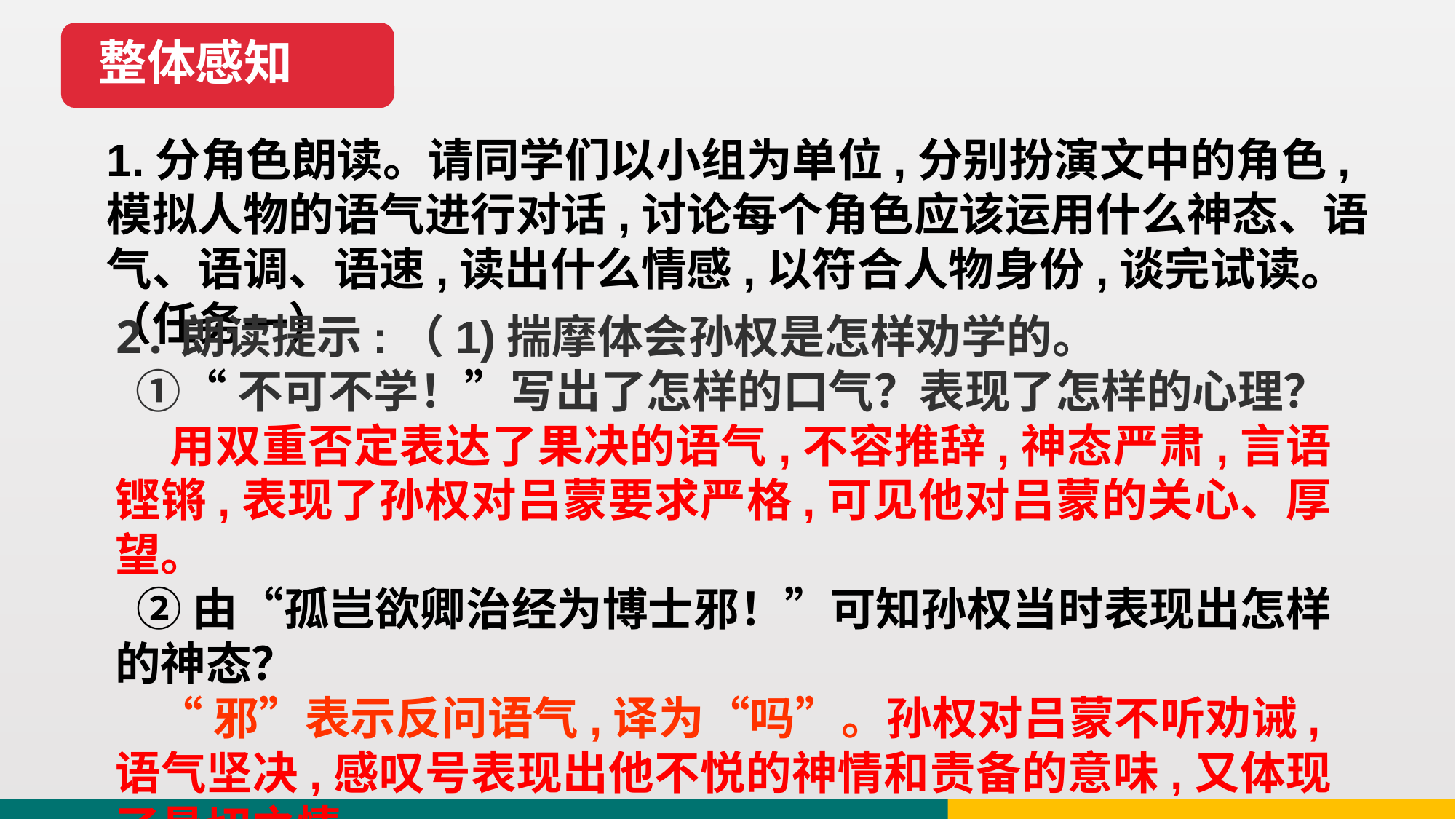

整体感知
1.分角色朗读。请同学们以小组为单位,分别扮演文中的角色,模拟人物的语气进行对话,讨论每个角色应该运用什么神态、语气、语调、语速,读出什么情感,以符合人物身份,谈完试读。（任务一）
2.朗读提示:（1)揣摩体会孙权是怎样劝学的。
  ①“不可不学！”写出了怎样的口气？表现了怎样的心理？
    用双重否定表达了果决的语气,不容推辞,神态严肃,言语铿锵,表现了孙权对吕蒙要求严格,可见他对吕蒙的关心、厚望。
  ②由“孤岂欲卿治经为博士邪！”可知孙权当时表现出怎样的神态？
    “邪”表示反问语气,译为“吗”。孙权对吕蒙不听劝诫,语气坚决,感叹号表现出他不悦的神情和责备的意味,又体现了恳切之情。